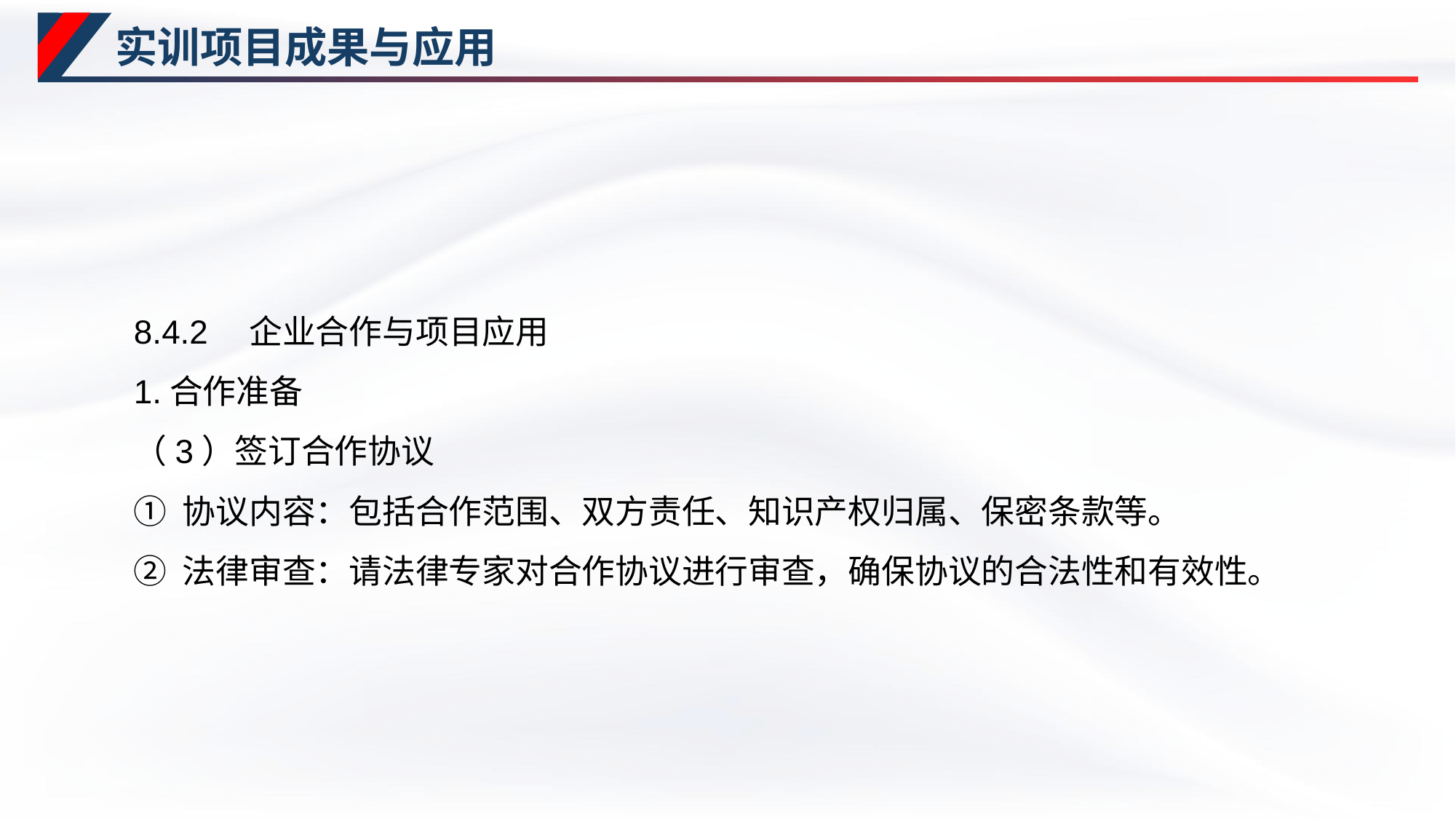

# 实训项目成果与应用
8.4.2　企业合作与项目应用
1.合作准备
（3）签订合作协议
① 协议内容：包括合作范围、双方责任、知识产权归属、保密条款等。
② 法律审查：请法律专家对合作协议进行审查，确保协议的合法性和有效性。